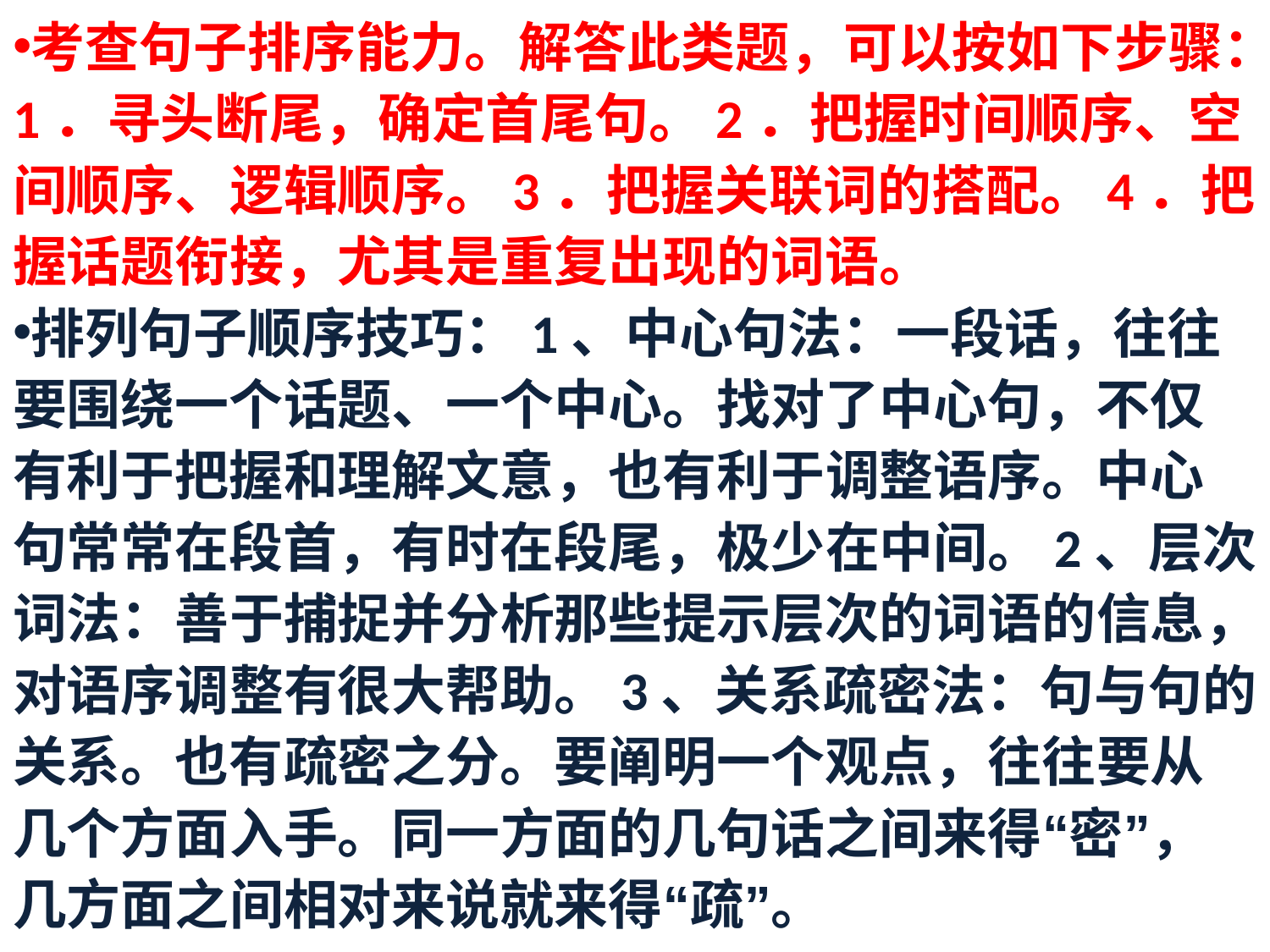

考查句子排序能力。解答此类题，可以按如下步骤：1．寻头断尾，确定首尾句。2．把握时间顺序、空间顺序、逻辑顺序。3．把握关联词的搭配。4．把握话题衔接，尤其是重复出现的词语。
排列句子顺序技巧：1、中心句法：一段话，往往要围绕一个话题、一个中心。找对了中心句，不仅有利于把握和理解文意，也有利于调整语序。中心句常常在段首，有时在段尾，极少在中间。2、层次词法：善于捕捉并分析那些提示层次的词语的信息，对语序调整有很大帮助。3、关系疏密法：句与句的关系。也有疏密之分。要阐明一个观点，往往要从几个方面入手。同一方面的几句话之间来得“密”，几方面之间相对来说就来得“疏”。
#